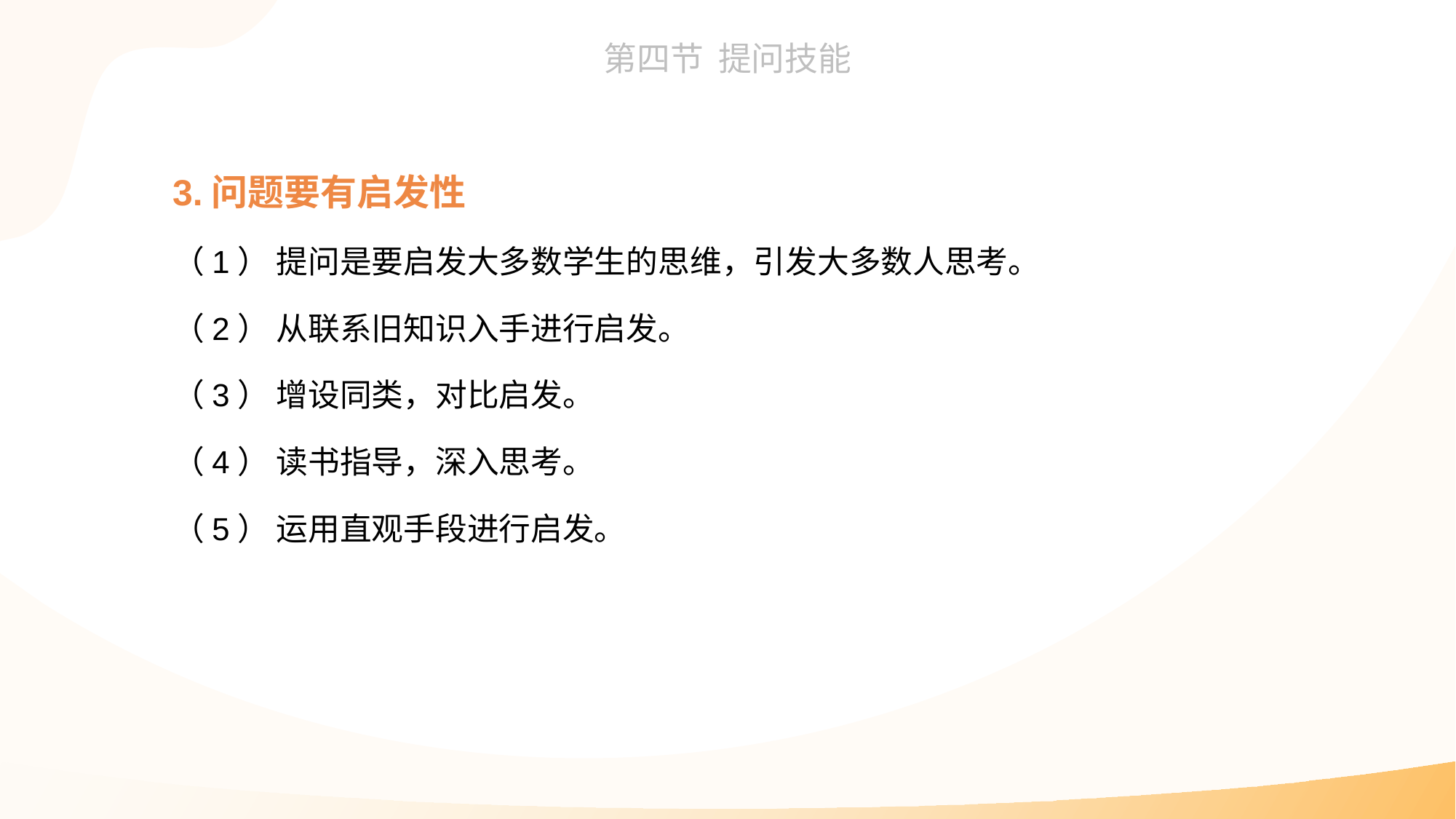

3.问题要有启发性
（1） 提问是要启发大多数学生的思维，引发大多数人思考。
（2） 从联系旧知识入手进行启发。
（3） 增设同类，对比启发。
（4） 读书指导，深入思考。
（5） 运用直观手段进行启发。